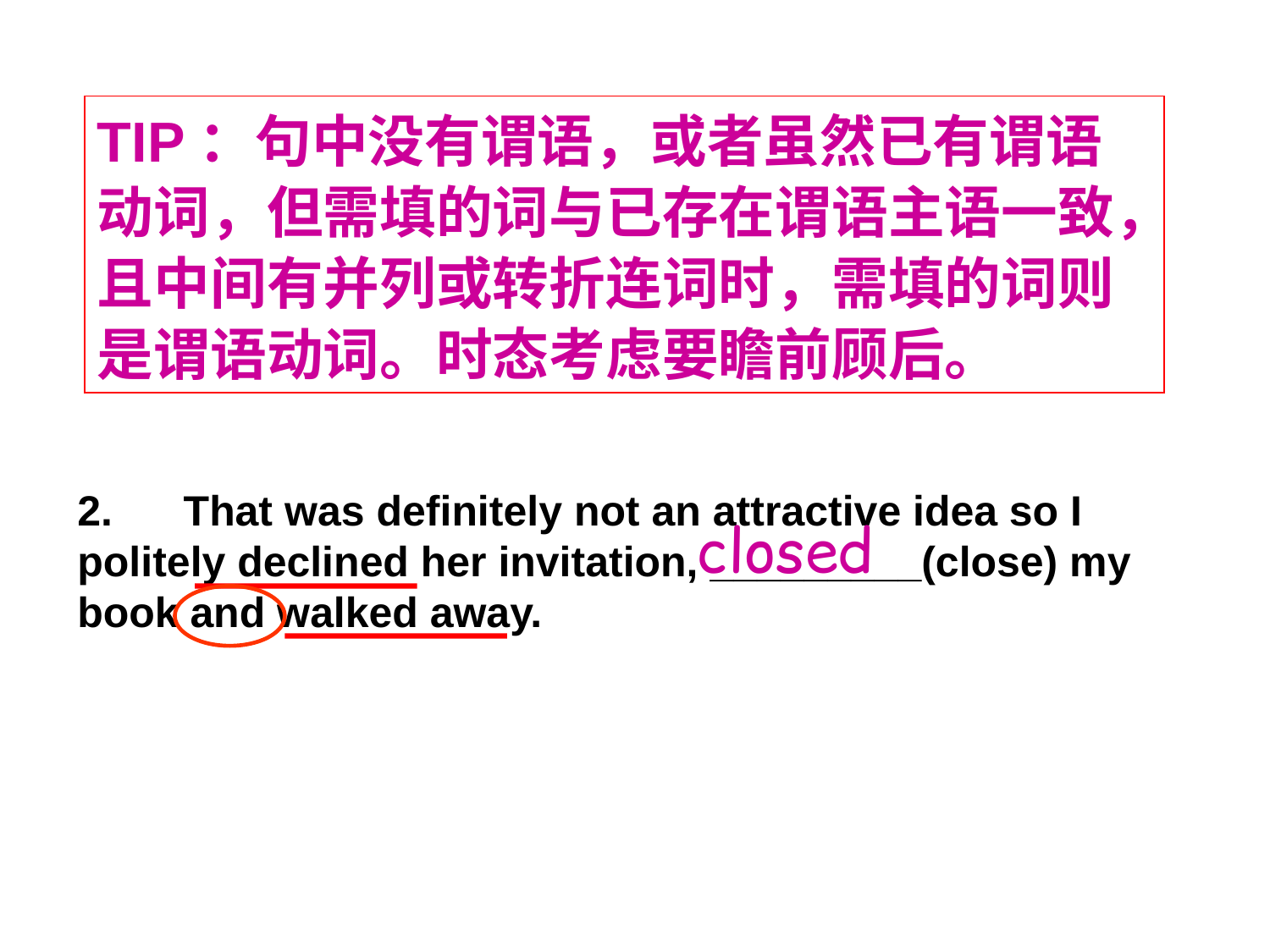

TIP：句中没有谓语，或者虽然已有谓语动词，但需填的词与已存在谓语主语一致，且中间有并列或转折连词时，需填的词则是谓语动词。时态考虑要瞻前顾后。
2.      That was definitely not an attractive idea so I politely declined her invitation, _________(close) my book and walked away.
closed